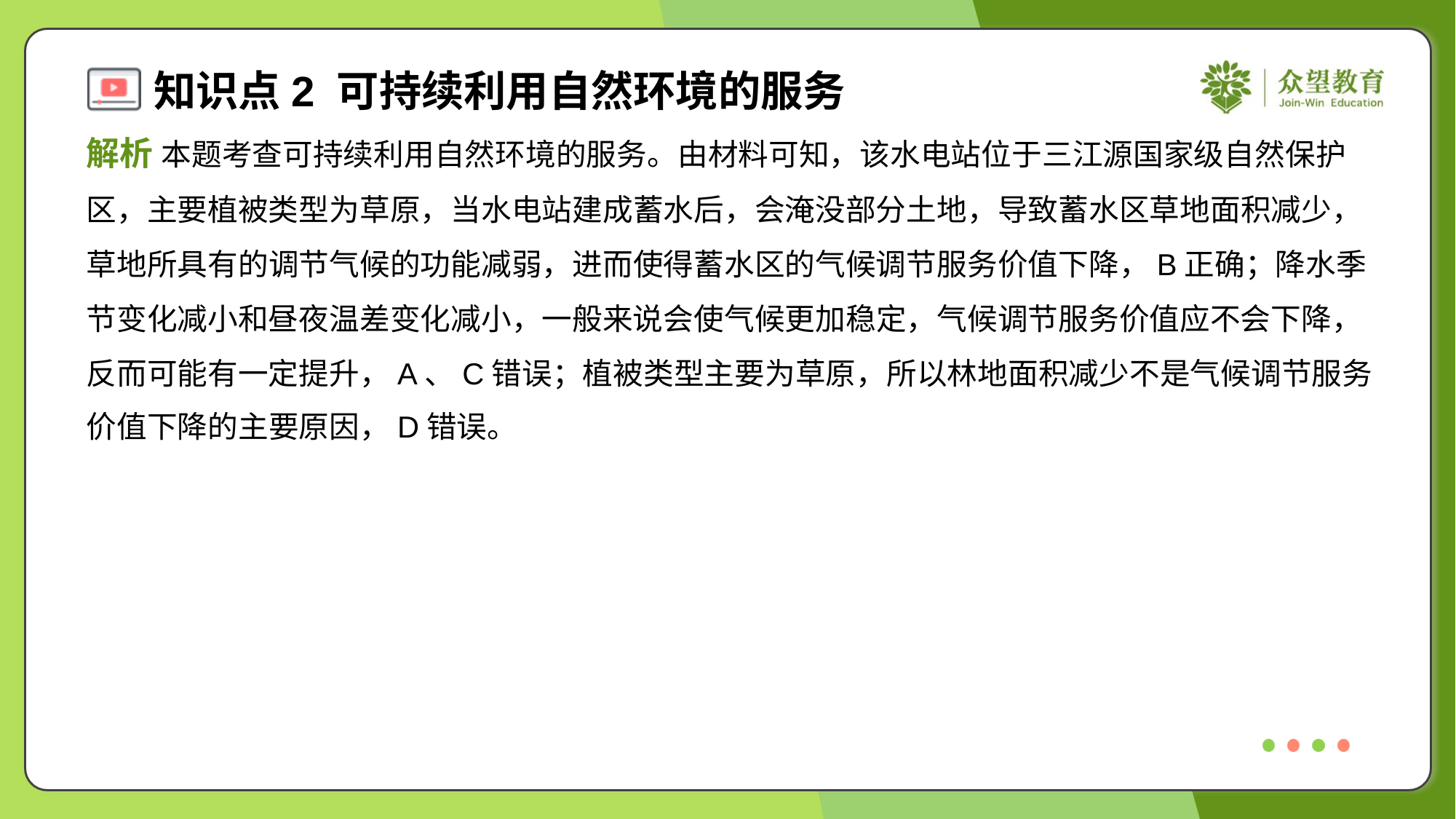

解析 本题考查可持续利用自然环境的服务。由材料可知，该水电站位于三江源国家级自然保护
区，主要植被类型为草原，当水电站建成蓄水后，会淹没部分土地，导致蓄水区草地面积减少，
草地所具有的调节气候的功能减弱，进而使得蓄水区的气候调节服务价值下降，B正确；降水季
节变化减小和昼夜温差变化减小，一般来说会使气候更加稳定，气候调节服务价值应不会下降，
反而可能有一定提升，A、C错误；植被类型主要为草原，所以林地面积减少不是气候调节服务
价值下降的主要原因，D错误。